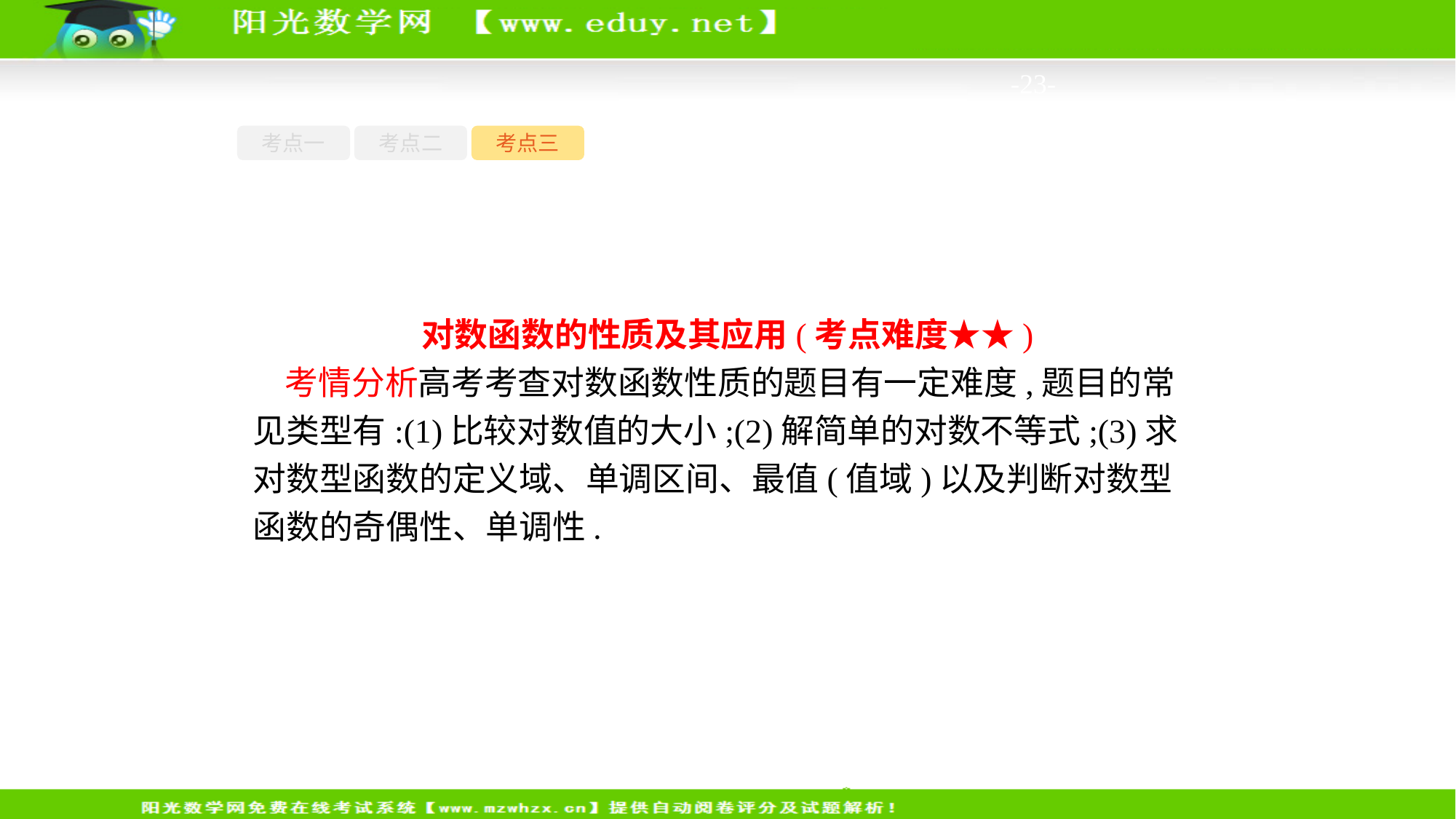

-23-
考点一
考点二
考点三
对数函数的性质及其应用(考点难度★★)
考情分析高考考查对数函数性质的题目有一定难度,题目的常见类型有:(1)比较对数值的大小;(2)解简单的对数不等式;(3)求对数型函数的定义域、单调区间、最值(值域)以及判断对数型函数的奇偶性、单调性.